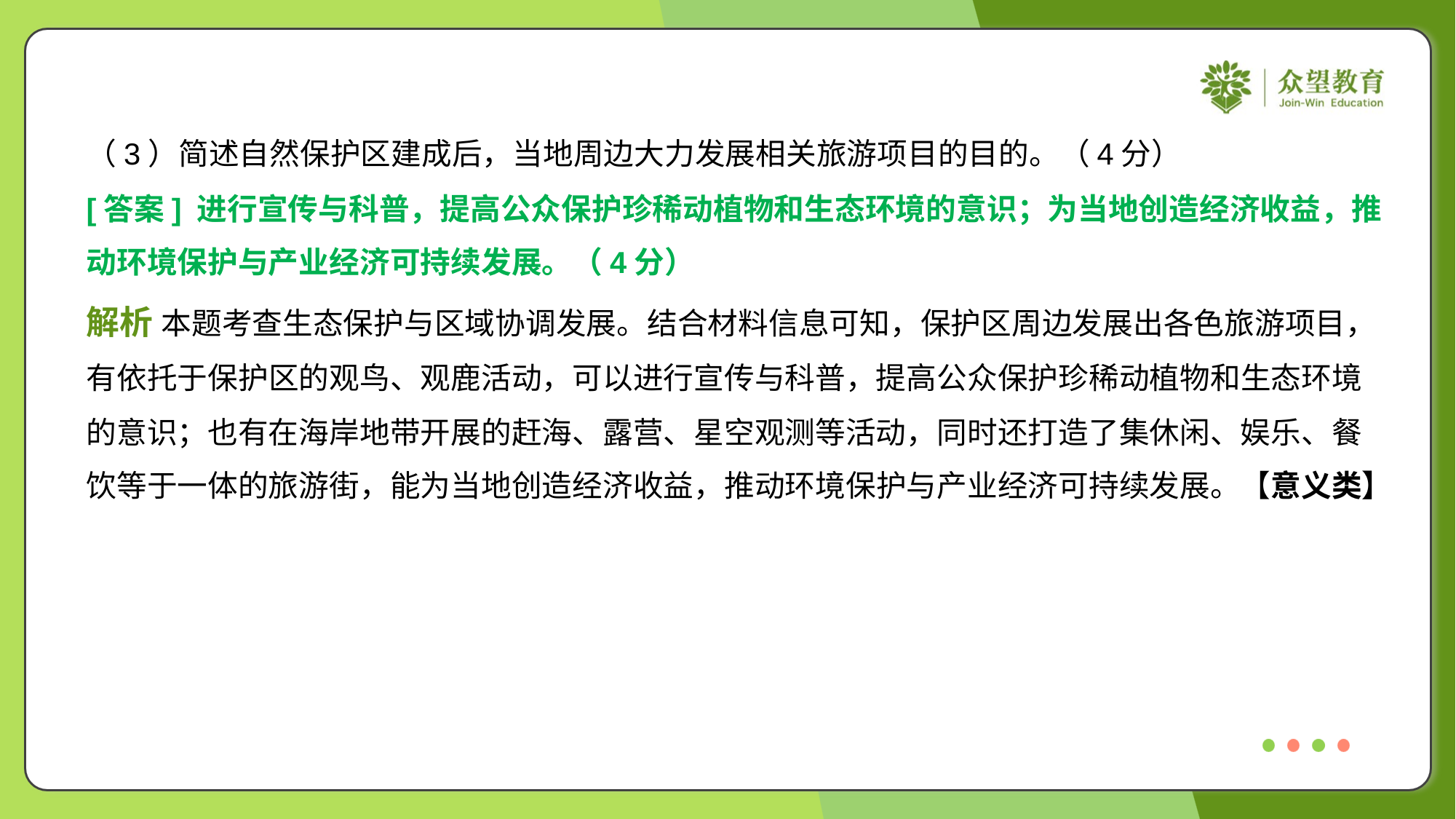

（3）简述自然保护区建成后，当地周边大力发展相关旅游项目的目的。（4分）
[答案] 进行宣传与科普，提高公众保护珍稀动植物和生态环境的意识；为当地创造经济收益，推
动环境保护与产业经济可持续发展。（4分）
解析 本题考查生态保护与区域协调发展。结合材料信息可知，保护区周边发展出各色旅游项目，
有依托于保护区的观鸟、观鹿活动，可以进行宣传与科普，提高公众保护珍稀动植物和生态环境
的意识；也有在海岸地带开展的赶海、露营、星空观测等活动，同时还打造了集休闲、娱乐、餐
饮等于一体的旅游街，能为当地创造经济收益，推动环境保护与产业经济可持续发展。【意义类】